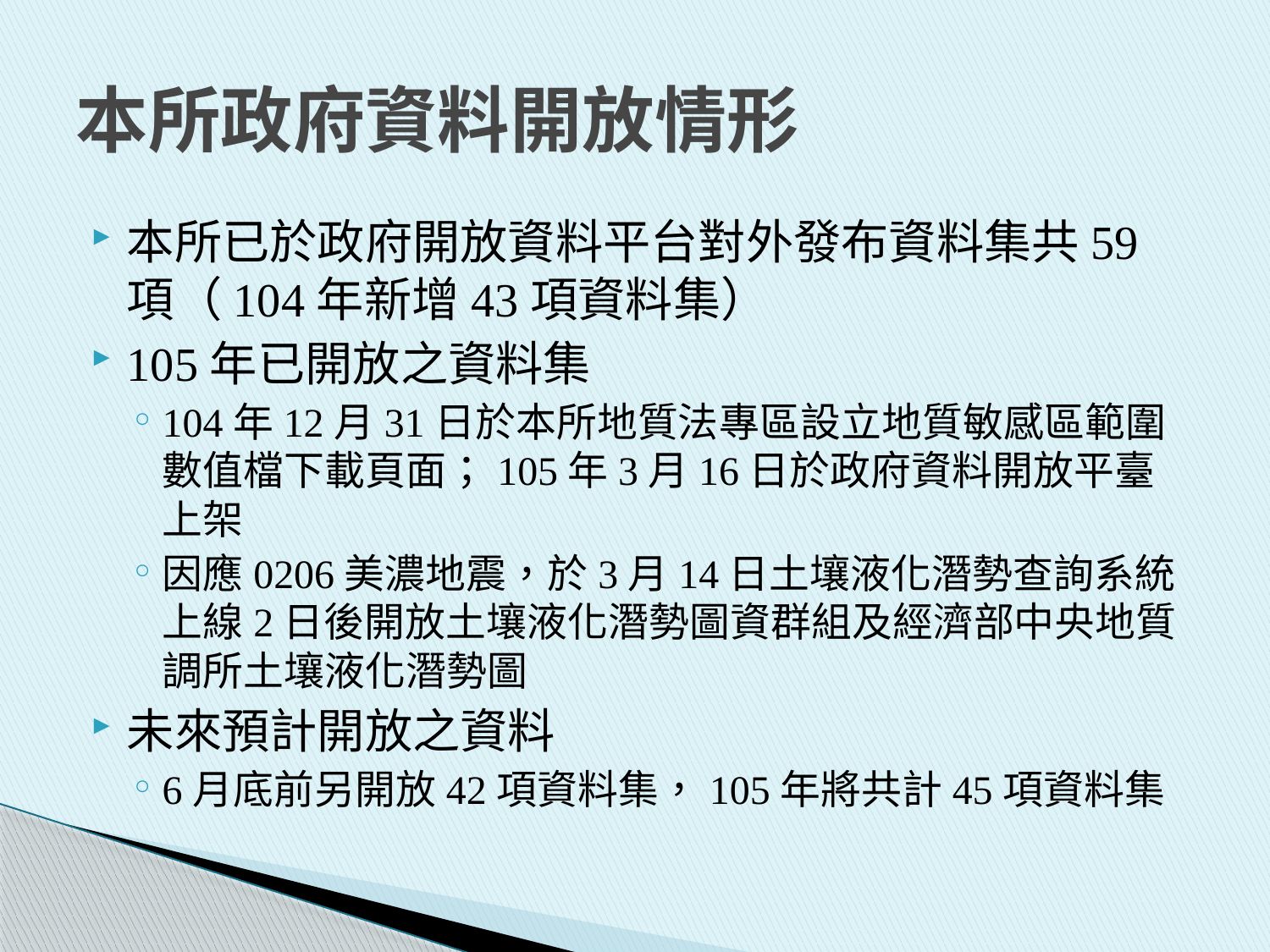

# 本所政府資料開放情形
本所已於政府開放資料平台對外發布資料集共59項（104年新增43項資料集）
105年已開放之資料集
104年12月31日於本所地質法專區設立地質敏感區範圍數值檔下載頁面；105年3月16日於政府資料開放平臺上架
因應0206美濃地震，於3月14日土壤液化潛勢查詢系統 上線2日後開放土壤液化潛勢圖資群組及經濟部中央地質調所土壤液化潛勢圖
未來預計開放之資料
6月底前另開放42項資料集，105年將共計45項資料集